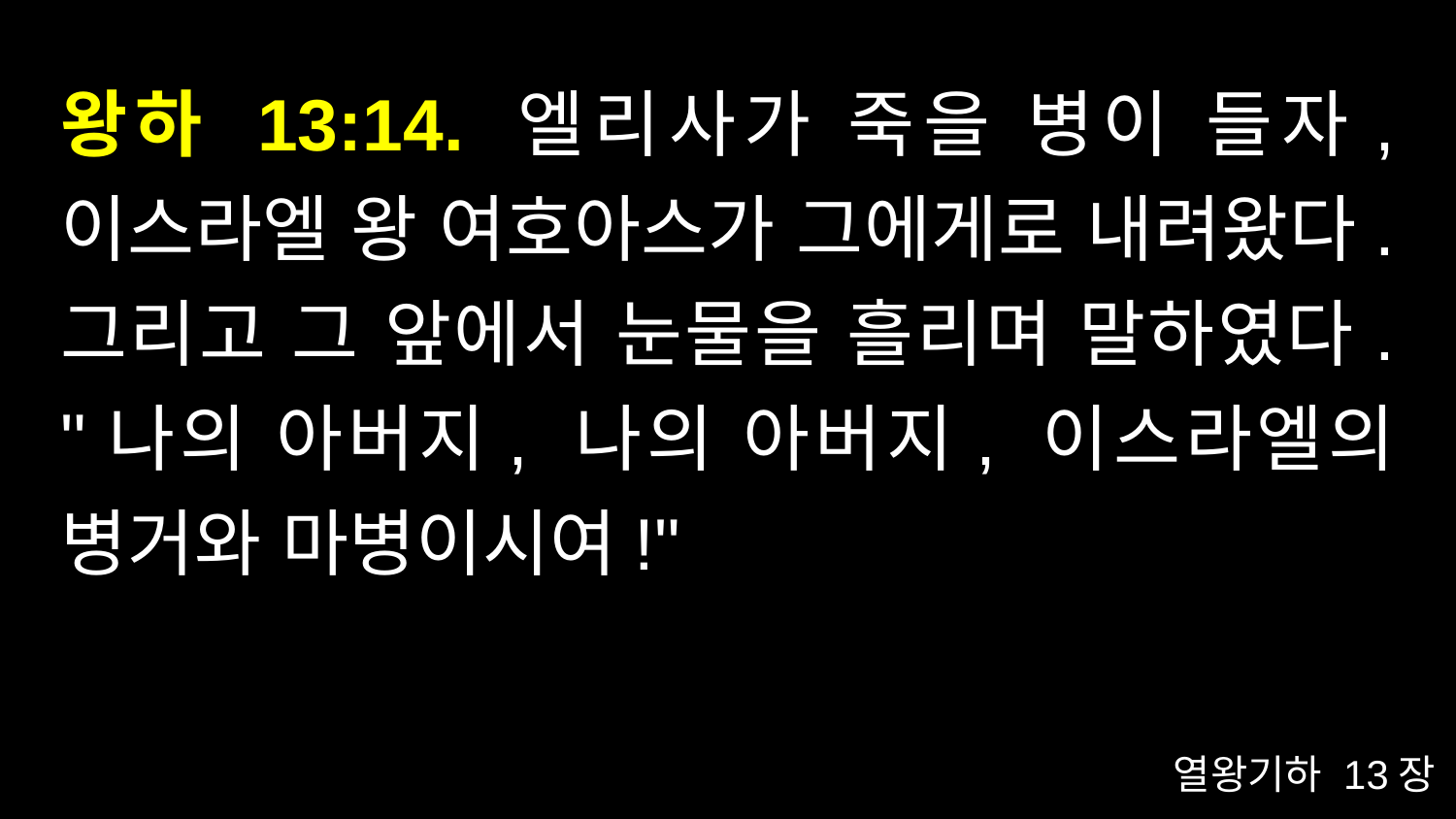

# 왕하 13:14. 엘리사가 죽을 병이 들자, 이스라엘 왕 여호아스가 그에게로 내려왔다. 그리고 그 앞에서 눈물을 흘리며 말하였다. "나의 아버지, 나의 아버지, 이스라엘의 병거와 마병이시여!"
열왕기하 13장